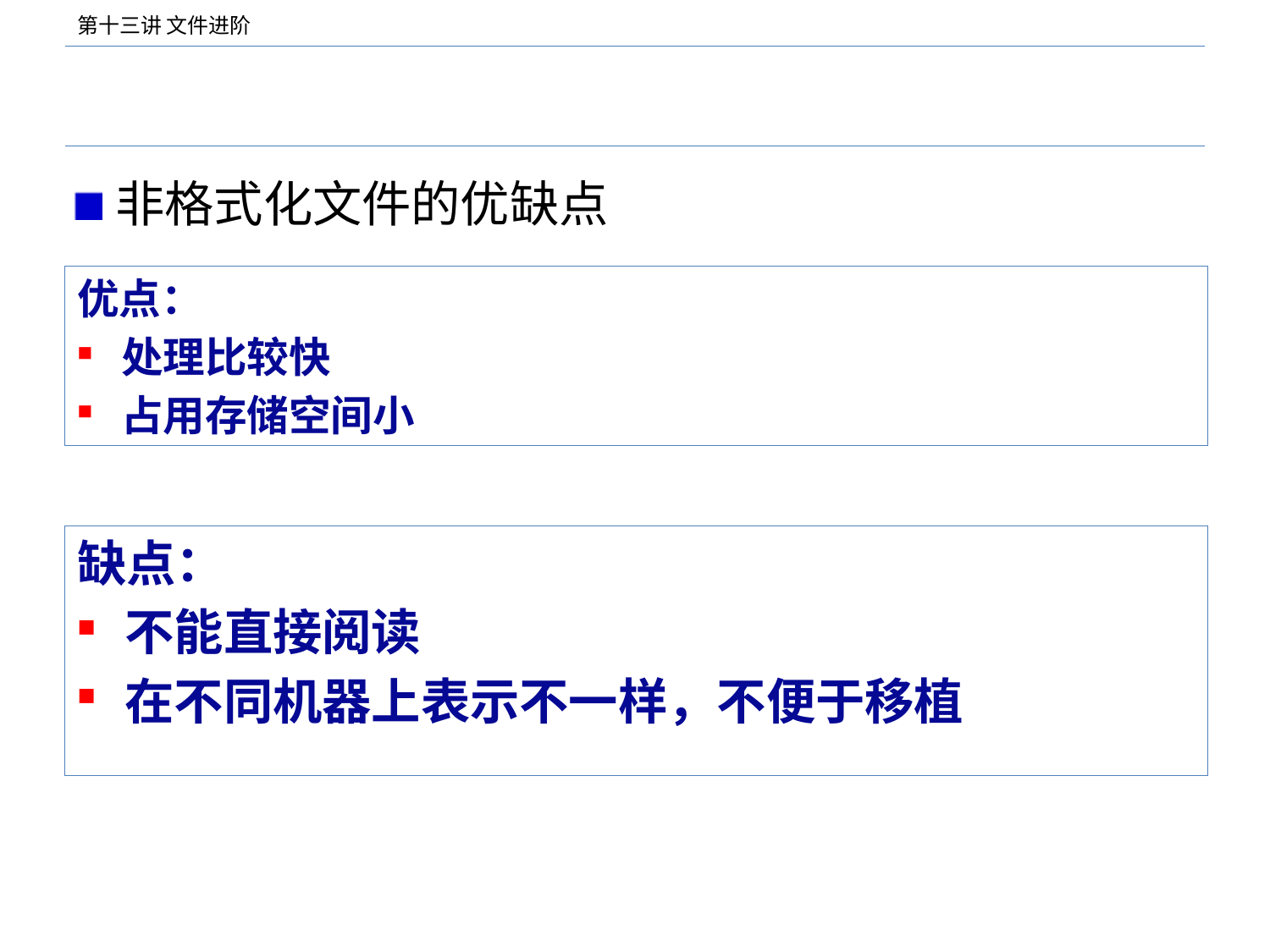

#
非格式化文件的优缺点
优点：
处理比较快
占用存储空间小
缺点：
不能直接阅读
在不同机器上表示不一样，不便于移植